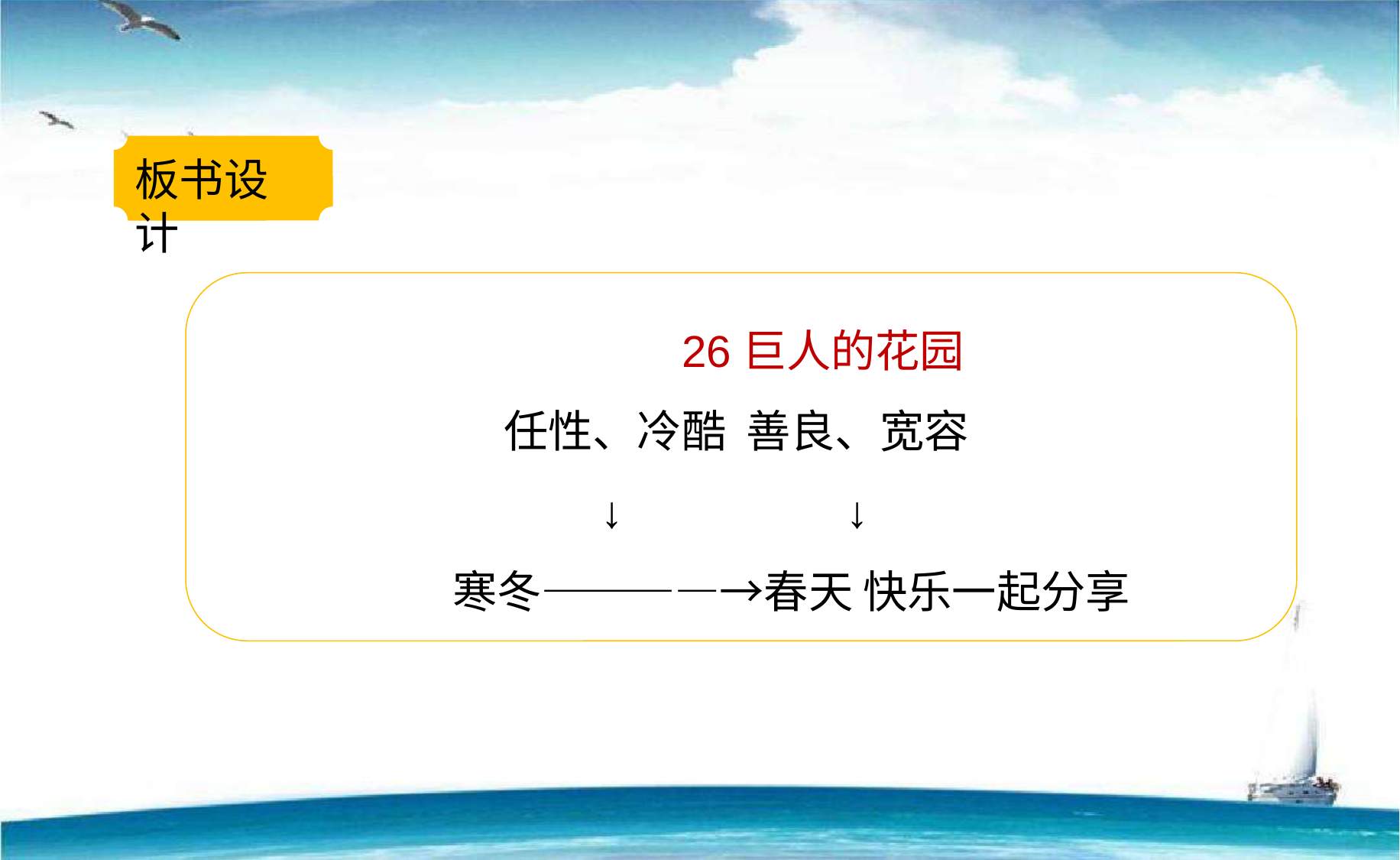

板书设计
              26巨人的花园
任性、冷酷  善良、宽容
↓                  ↓
         寒冬————→春天 快乐一起分享